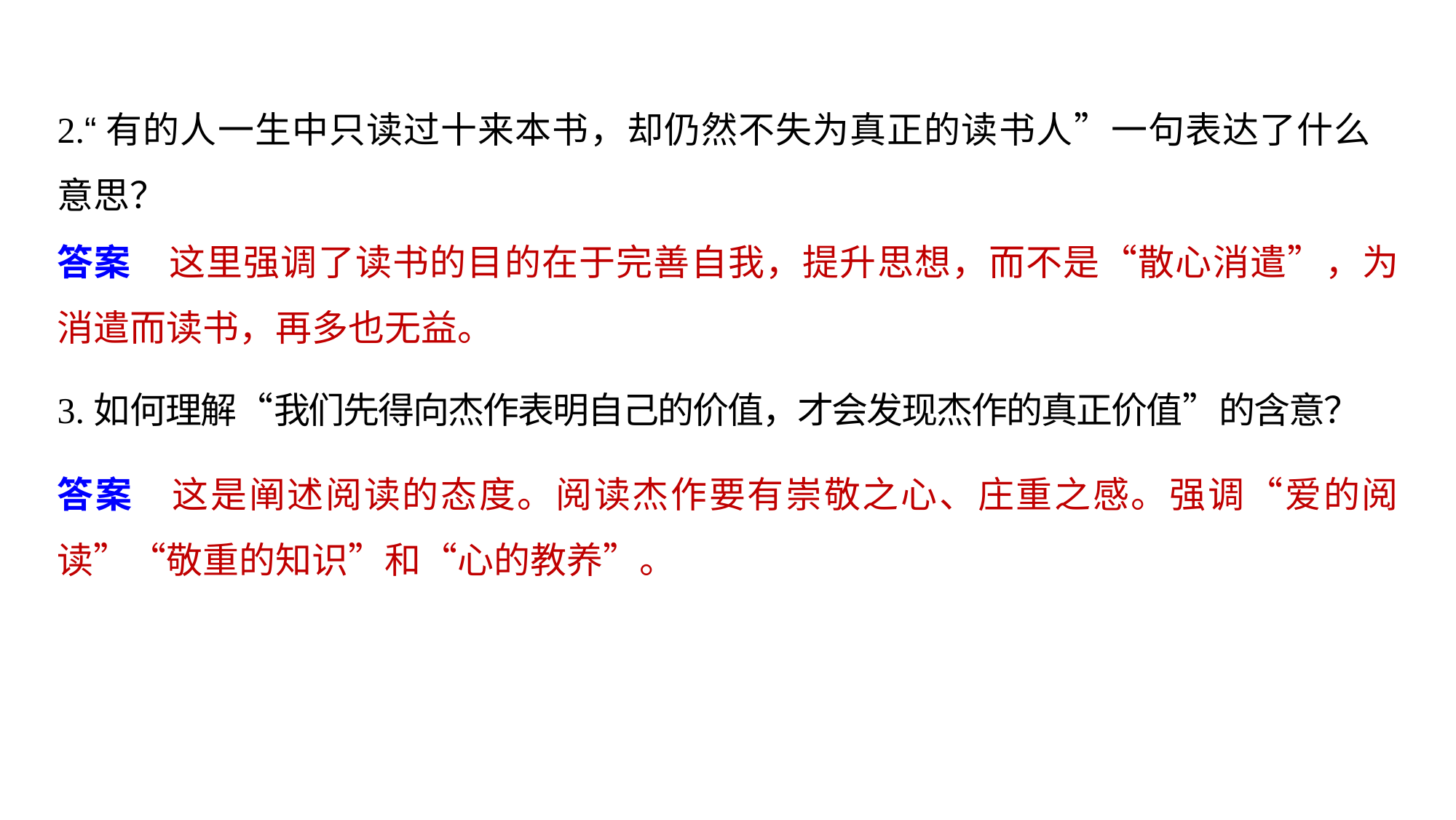

2.“有的人一生中只读过十来本书，却仍然不失为真正的读书人”一句表达了什么意思？
答案　这里强调了读书的目的在于完善自我，提升思想，而不是“散心消遣”，为消遣而读书，再多也无益。
3.如何理解“我们先得向杰作表明自己的价值，才会发现杰作的真正价值”的含意？
答案　这是阐述阅读的态度。阅读杰作要有崇敬之心、庄重之感。强调“爱的阅读”“敬重的知识”和“心的教养”。